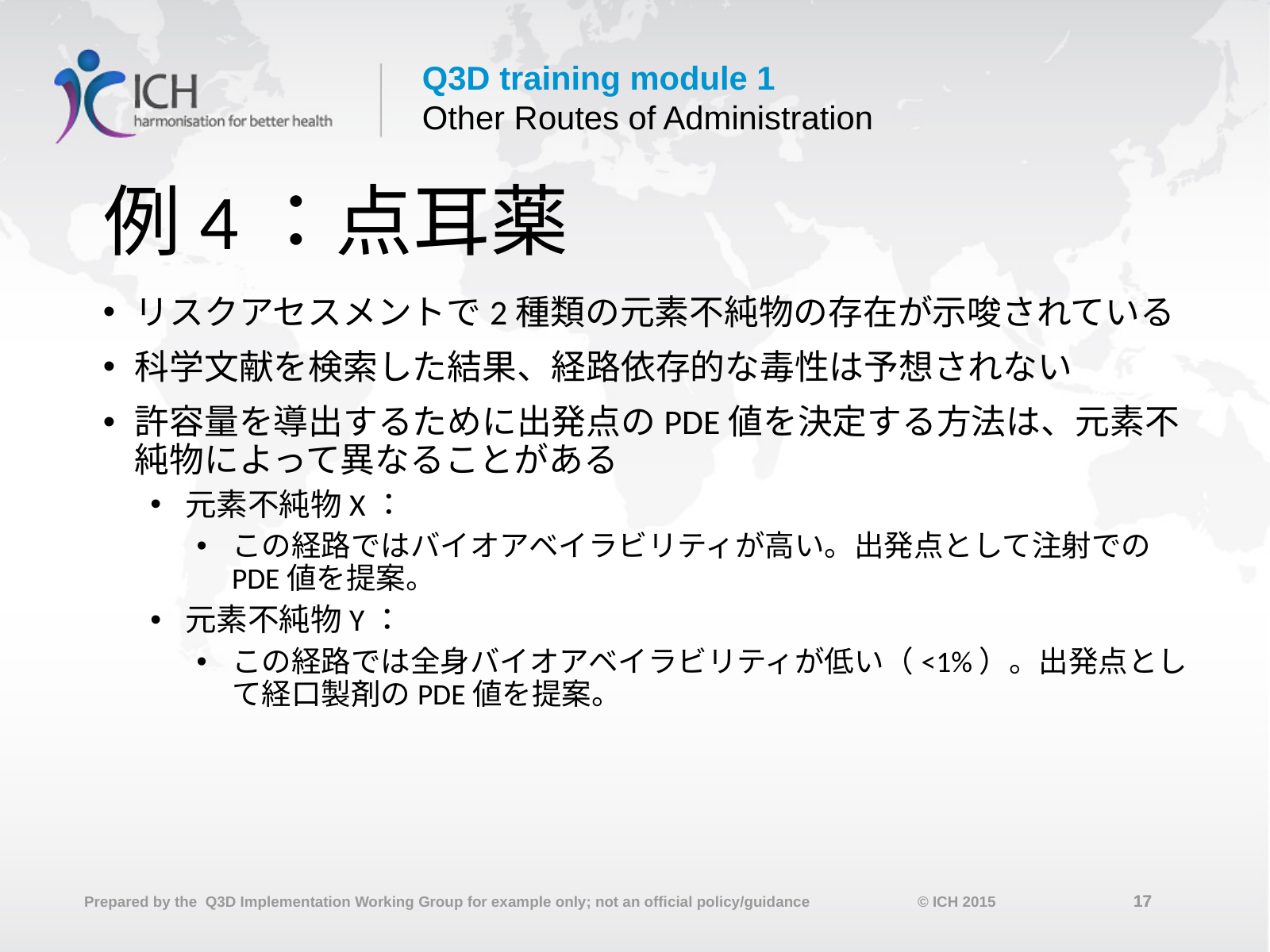

# 例4：点耳薬
リスクアセスメントで2種類の元素不純物の存在が示唆されている
科学文献を検索した結果、経路依存的な毒性は予想されない
許容量を導出するために出発点のPDE値を決定する方法は、元素不純物によって異なることがある
元素不純物X：
この経路ではバイオアベイラビリティが高い。出発点として注射でのPDE値を提案。
元素不純物Y：
この経路では全身バイオアベイラビリティが低い（<1%）。出発点として経口製剤のPDE値を提案。